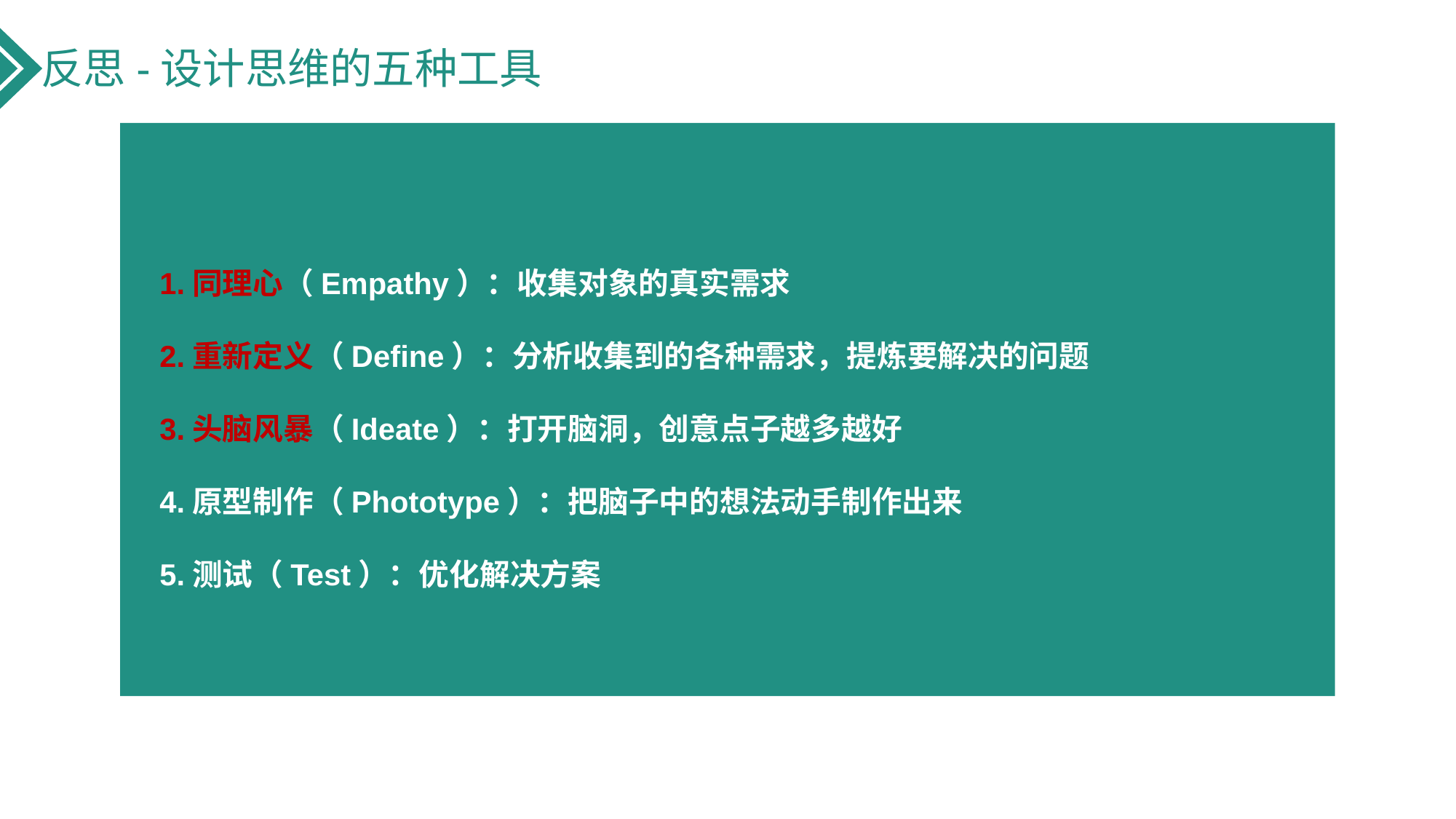

反思-设计思维的五种工具

1.同理心（Empathy）：收集对象的真实需求
2.重新定义（Define）：分析收集到的各种需求，提炼要解决的问题
3.头脑风暴（Ideate）：打开脑洞，创意点子越多越好
4.原型制作（Phototype）：把脑子中的想法动手制作出来
5.测试（Test）：优化解决方案